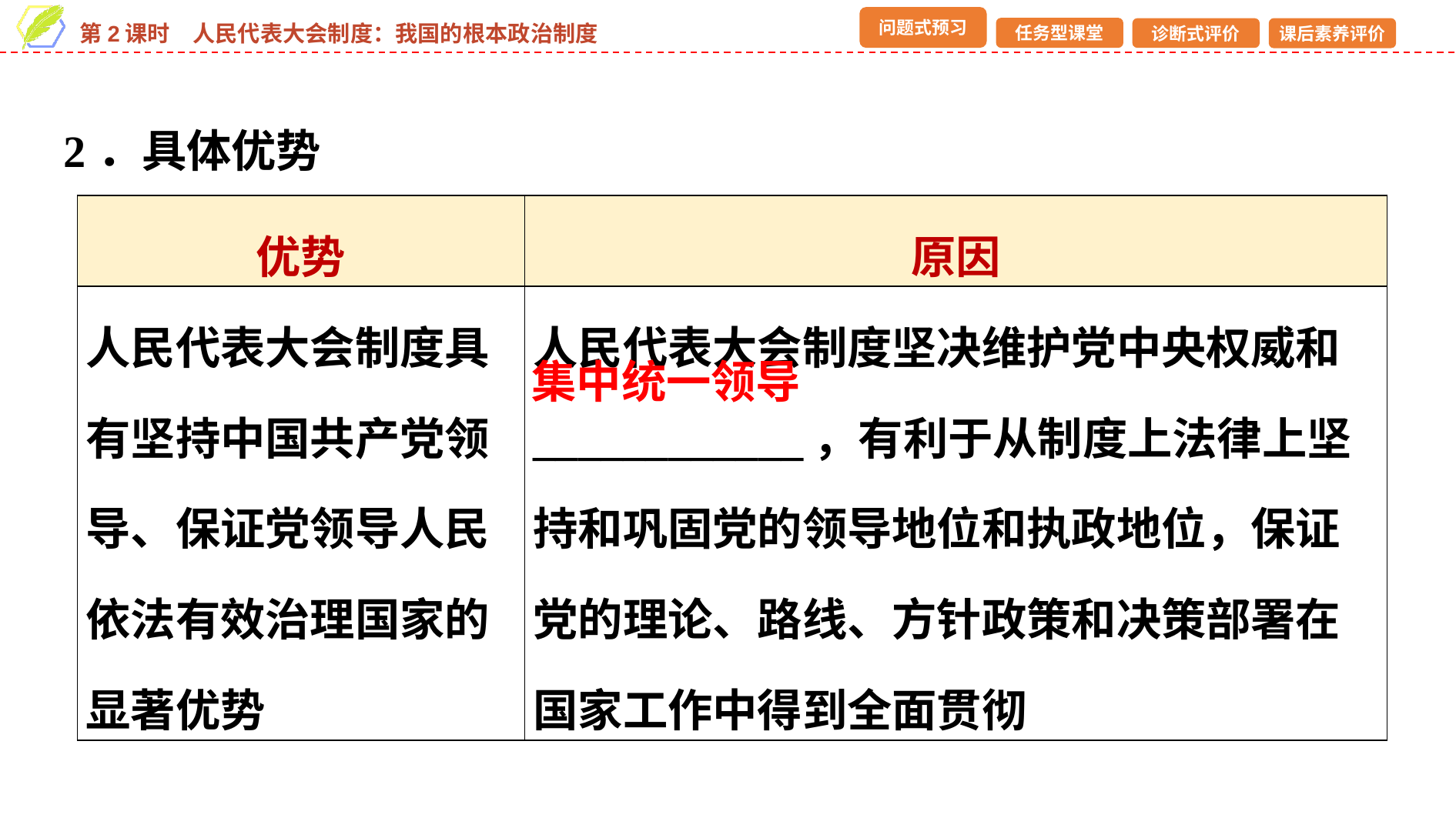

2．具体优势
| 优势 | 原因 |
| --- | --- |
| 人民代表大会制度具有坚持中国共产党领导、保证党领导人民依法有效治理国家的显著优势 | 人民代表大会制度坚决维护党中央权威和\_\_\_\_\_\_\_\_\_\_\_\_，有利于从制度上法律上坚持和巩固党的领导地位和执政地位，保证党的理论、路线、方针政策和决策部署在国家工作中得到全面贯彻 |
集中统一领导